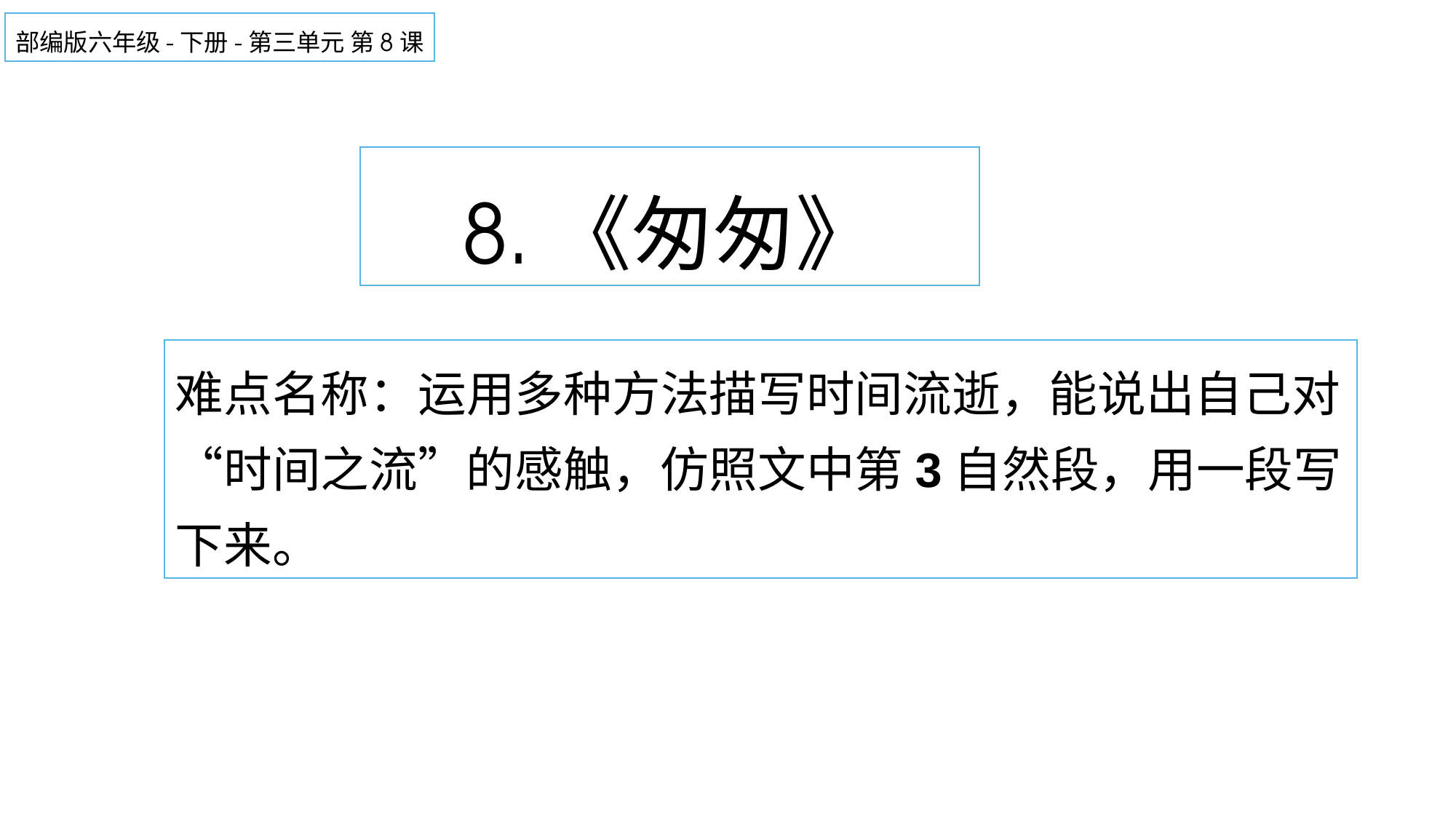

部编版六年级-下册-第三单元 第8课
8.《匆匆》
难点名称：运用多种方法描写时间流逝，能说出自己对“时间之流”的感触，仿照文中第3自然段，用一段写下来。